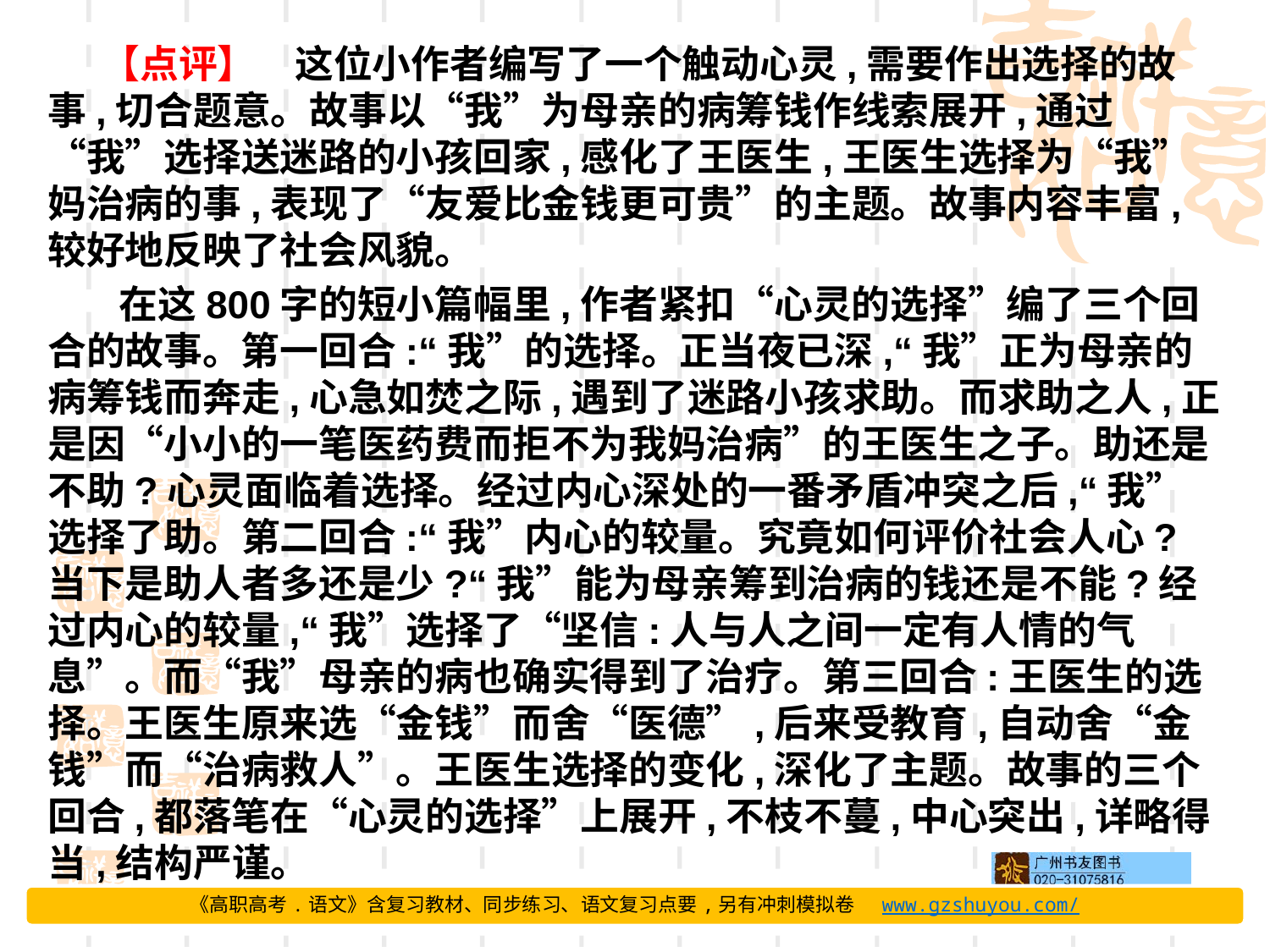

【点评】　这位小作者编写了一个触动心灵,需要作出选择的故事,切合题意。故事以“我”为母亲的病筹钱作线索展开,通过“我”选择送迷路的小孩回家,感化了王医生,王医生选择为“我”妈治病的事,表现了“友爱比金钱更可贵”的主题。故事内容丰富,较好地反映了社会风貌。
       在这800字的短小篇幅里,作者紧扣“心灵的选择”编了三个回合的故事。第一回合:“我”的选择。正当夜已深,“我”正为母亲的病筹钱而奔走,心急如焚之际,遇到了迷路小孩求助。而求助之人,正是因“小小的一笔医药费而拒不为我妈治病”的王医生之子。助还是不助?心灵面临着选择。经过内心深处的一番矛盾冲突之后,“我”选择了助。第二回合:“我”内心的较量。究竟如何评价社会人心?当下是助人者多还是少?“我”能为母亲筹到治病的钱还是不能?经过内心的较量,“我”选择了“坚信:人与人之间一定有人情的气息”。而“我”母亲的病也确实得到了治疗。第三回合:王医生的选择。王医生原来选“金钱”而舍“医德”,后来受教育,自动舍“金钱”而“治病救人”。王医生选择的变化,深化了主题。故事的三个回合,都落笔在“心灵的选择”上展开,不枝不蔓,中心突出,详略得当,结构严谨。